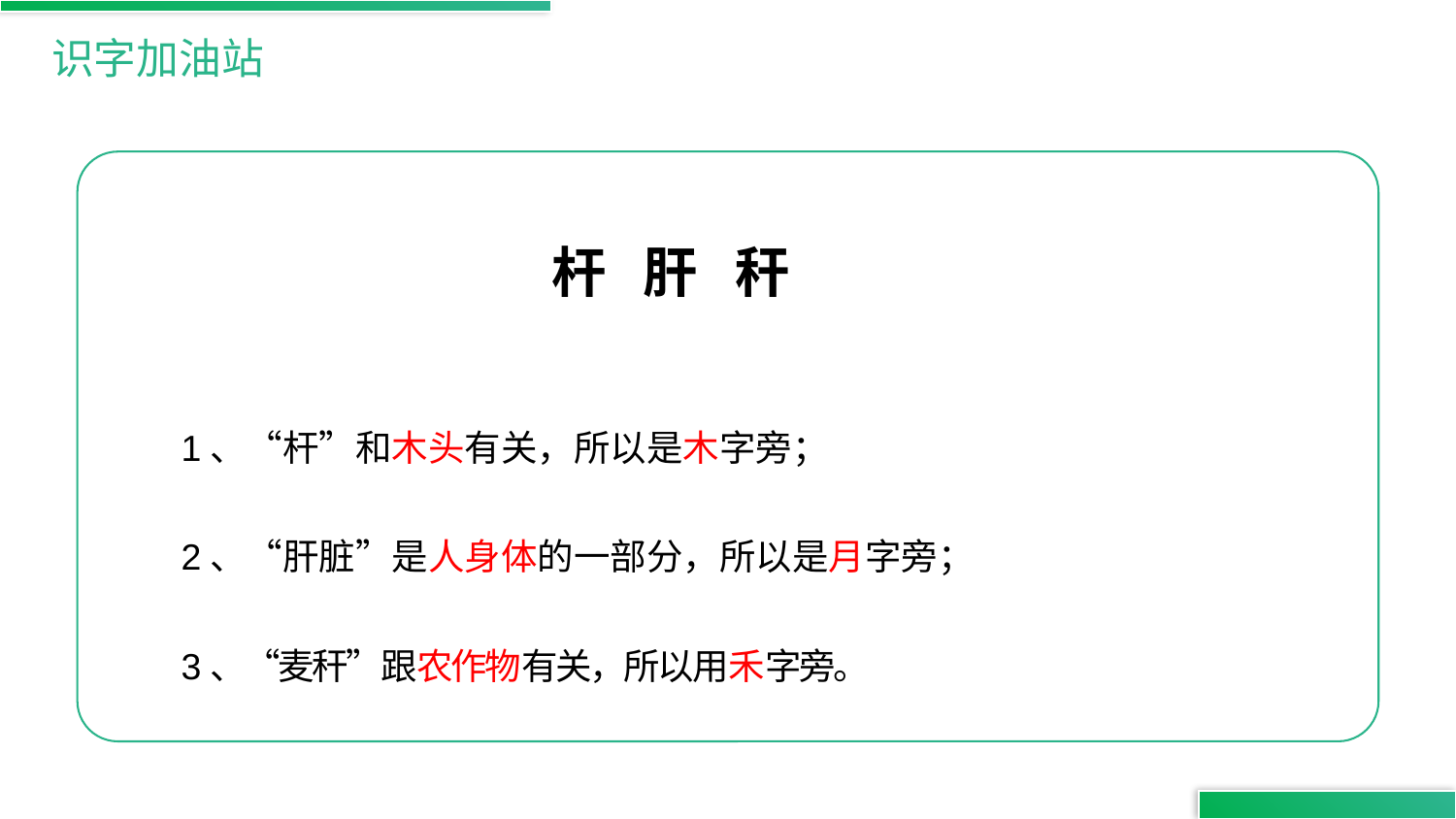

识字加油站
杆   肝   秆
1、“杆”和木头有关，所以是木字旁；
2、“肝脏”是人身体的一部分，所以是月字旁；
3、“麦秆”跟农作物有关，所以用禾字旁。